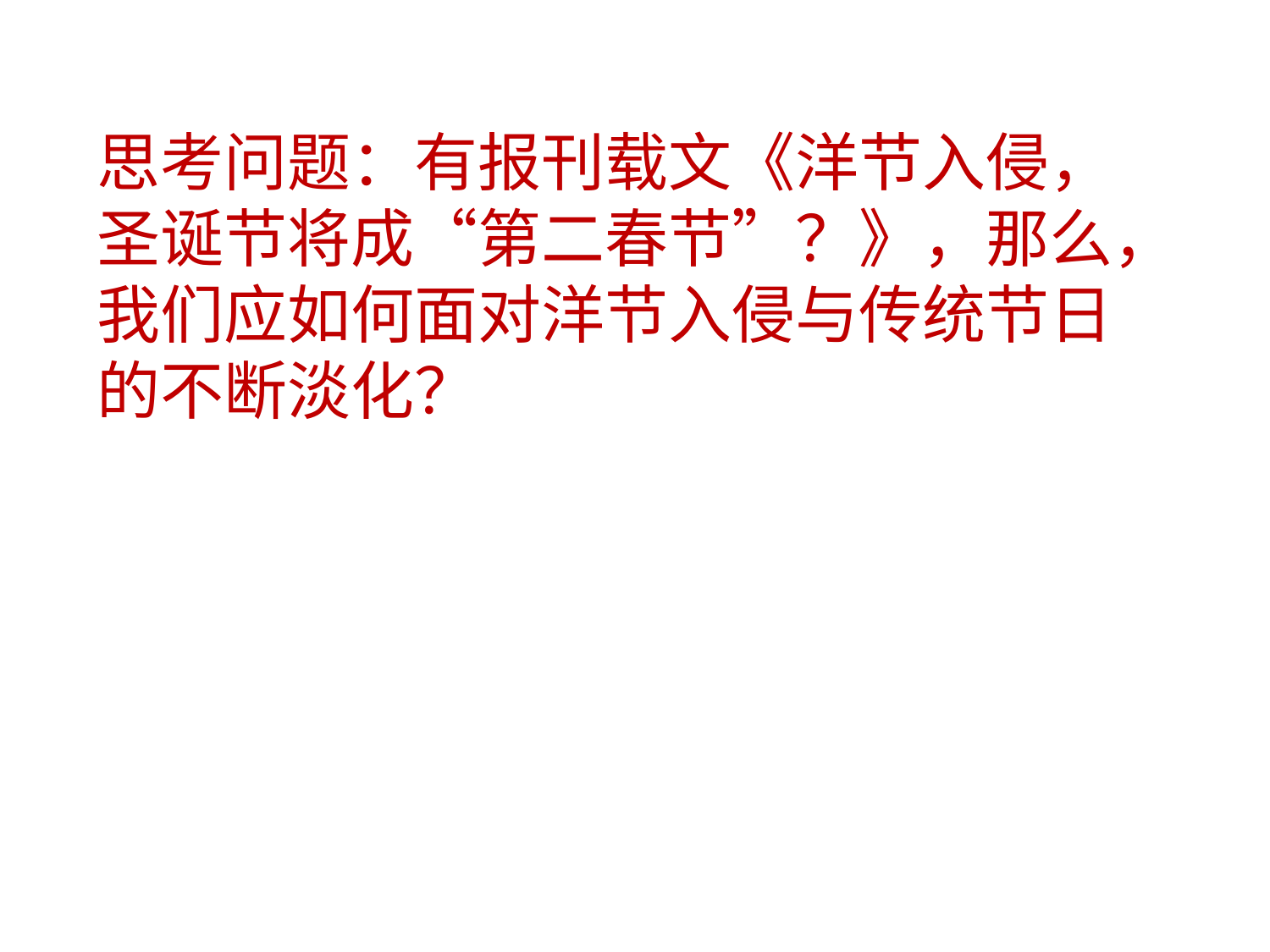

思考问题：有报刊载文《洋节入侵，圣诞节将成“第二春节”？》，那么，我们应如何面对洋节入侵与传统节日的不断淡化？